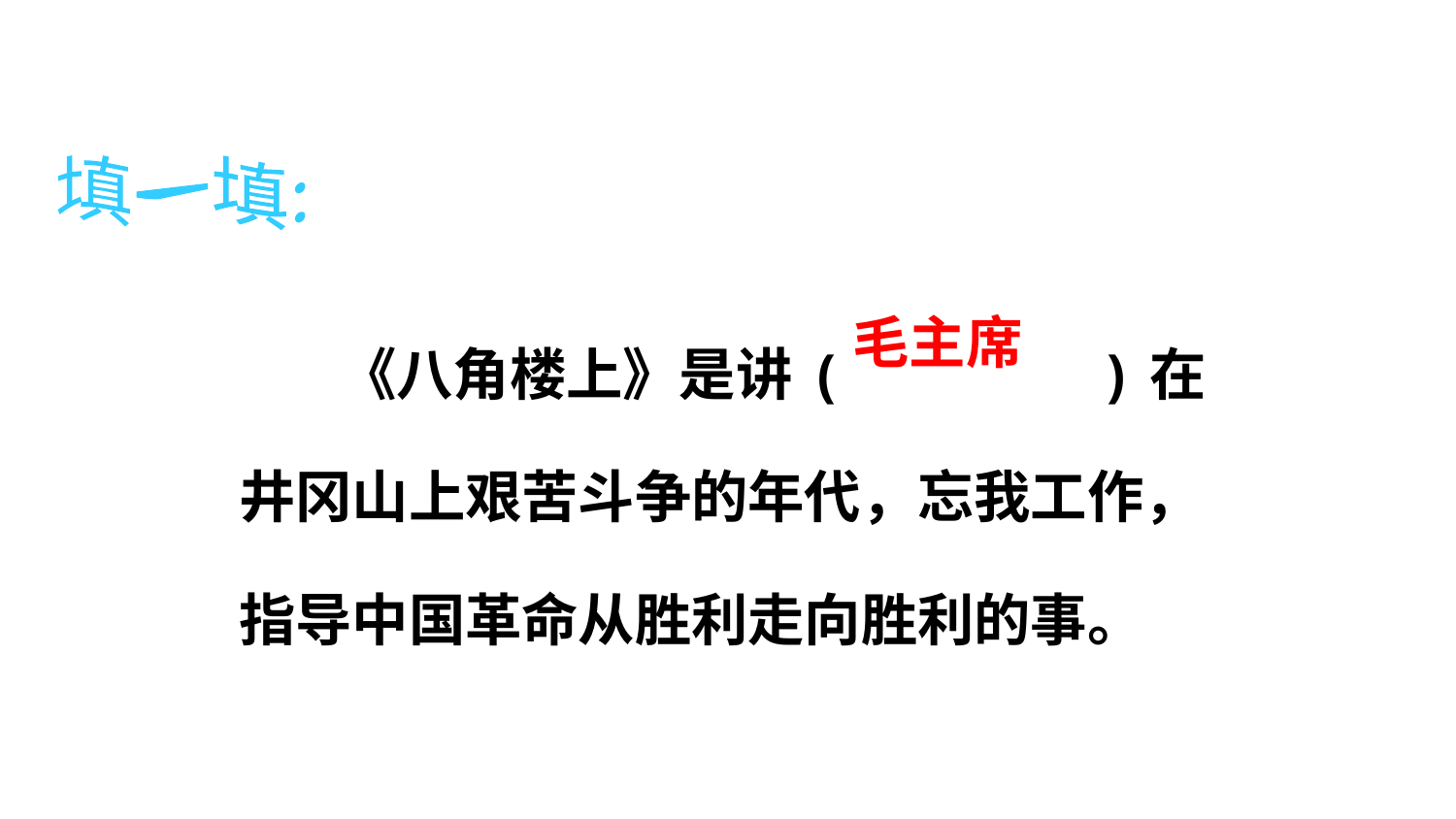

填一填:
| 《八角楼上》是讲(　　　　)在井冈山上艰苦斗争的年代，忘我工作，指导中国革命从胜利走向胜利的事。 |
| --- |
毛主席